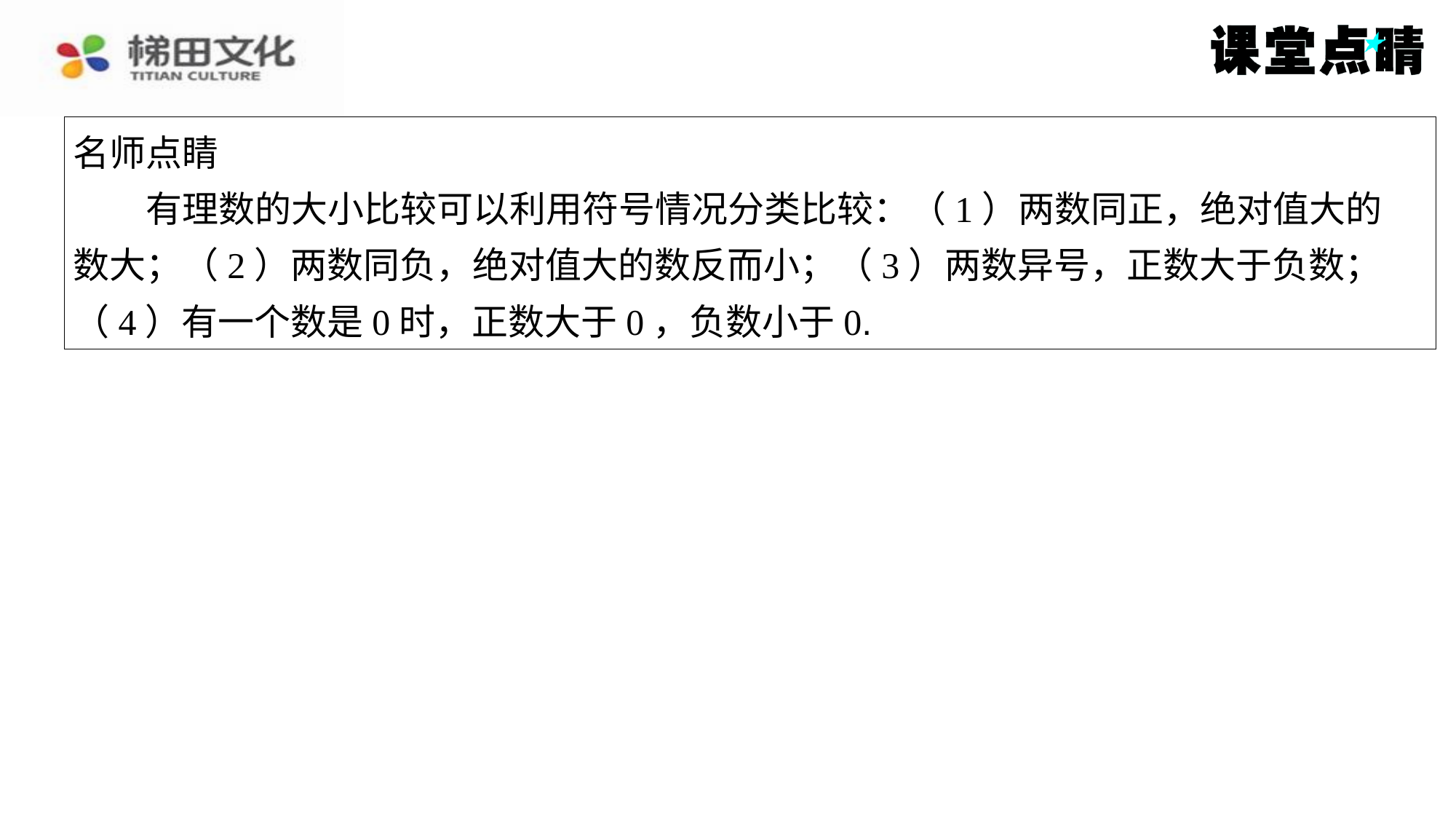

名师点睛
有理数的大小比较可以利用符号情况分类比较：（1）两数同正，绝对值大的
数大；（2）两数同负，绝对值大的数反而小；（3）两数异号，正数大于负数；
（4）有一个数是0时，正数大于0，负数小于0.